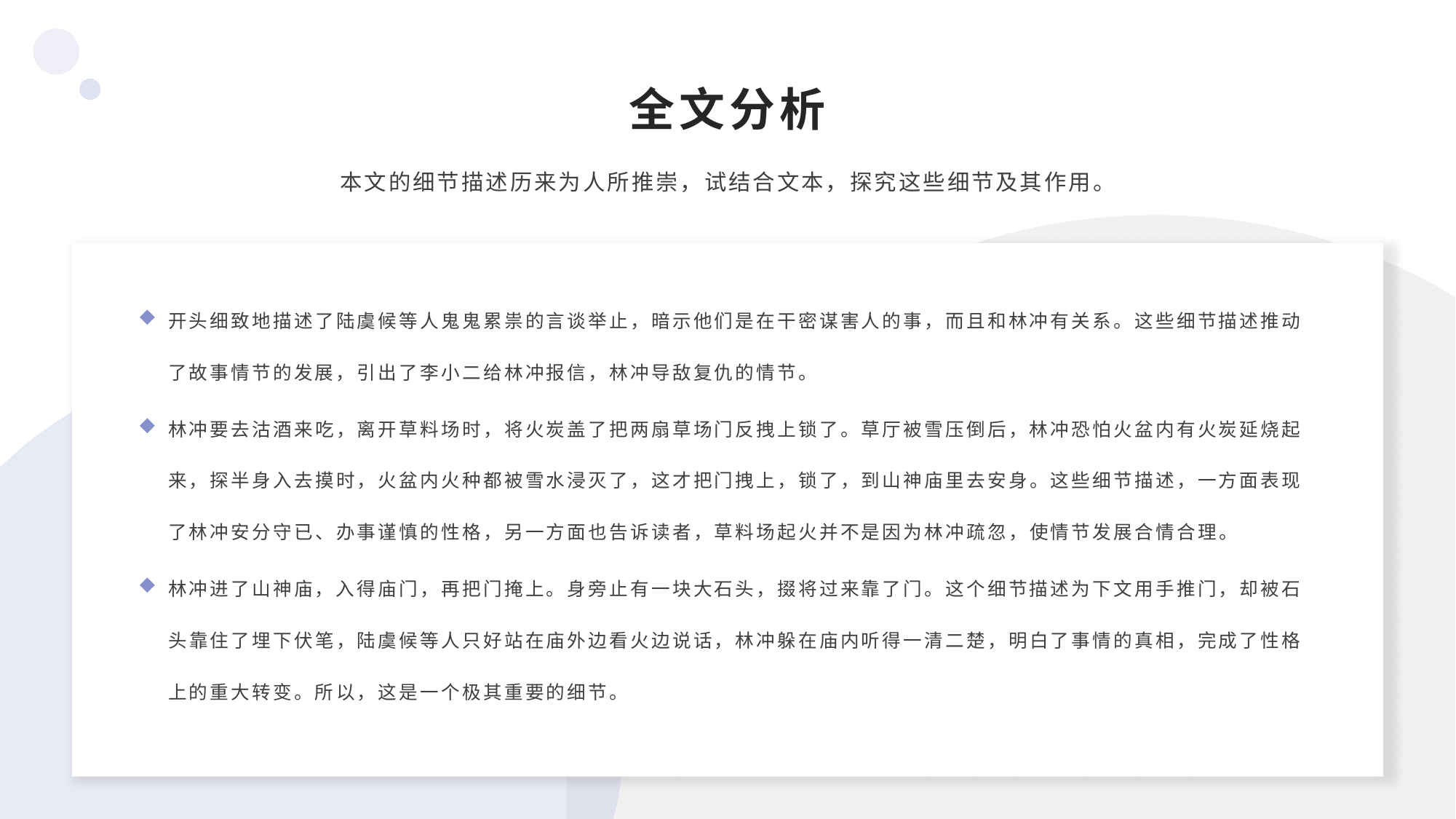

全文分析

本文的细节描述历来为人所推崇，试结合文本，探究这些细节及其作用。

开头细致地描述了陆虞候等人鬼鬼累祟的言谈举止，暗示他们是在干密谋害人的事，而且和林冲有关系。这些细节描述推动了故事情节的发展，引出了李小二给林冲报信，林冲导敌复仇的情节。
林冲要去沽酒来吃，离开草料场时，将火炭盖了把两扇草场门反拽上锁了。草厅被雪压倒后，林冲恐怕火盆内有火炭延烧起来，探半身入去摸时，火盆内火种都被雪水浸灭了，这才把门拽上，锁了，到山神庙里去安身。这些细节描述，一方面表现了林冲安分守已、办事谨慎的性格，另一方面也告诉读者，草料场起火并不是因为林冲疏忽，使情节发展合情合理。
林冲进了山神庙，入得庙门，再把门掩上。身旁止有一块大石头，掇将过来靠了门。这个细节描述为下文用手推门，却被石头靠住了埋下伏笔，陆虞候等人只好站在庙外边看火边说话，林冲躲在庙内听得一清二楚，明白了事情的真相，完成了性格上的重大转变。所以，这是一个极其重要的细节。